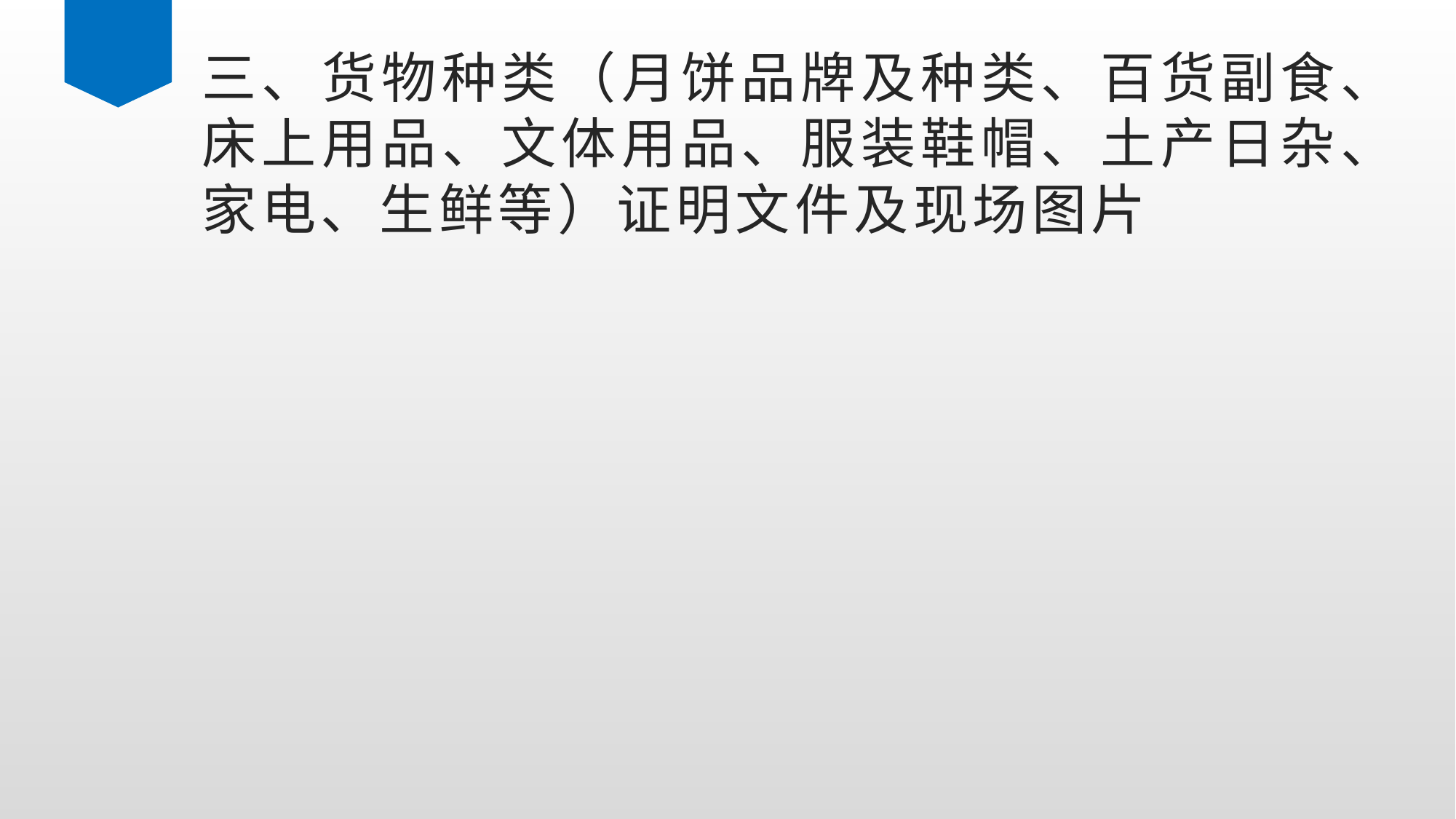

# 三、货物种类（月饼品牌及种类、百货副食、床上用品、文体用品、服装鞋帽、土产日杂、家电、生鲜等）证明文件及现场图片